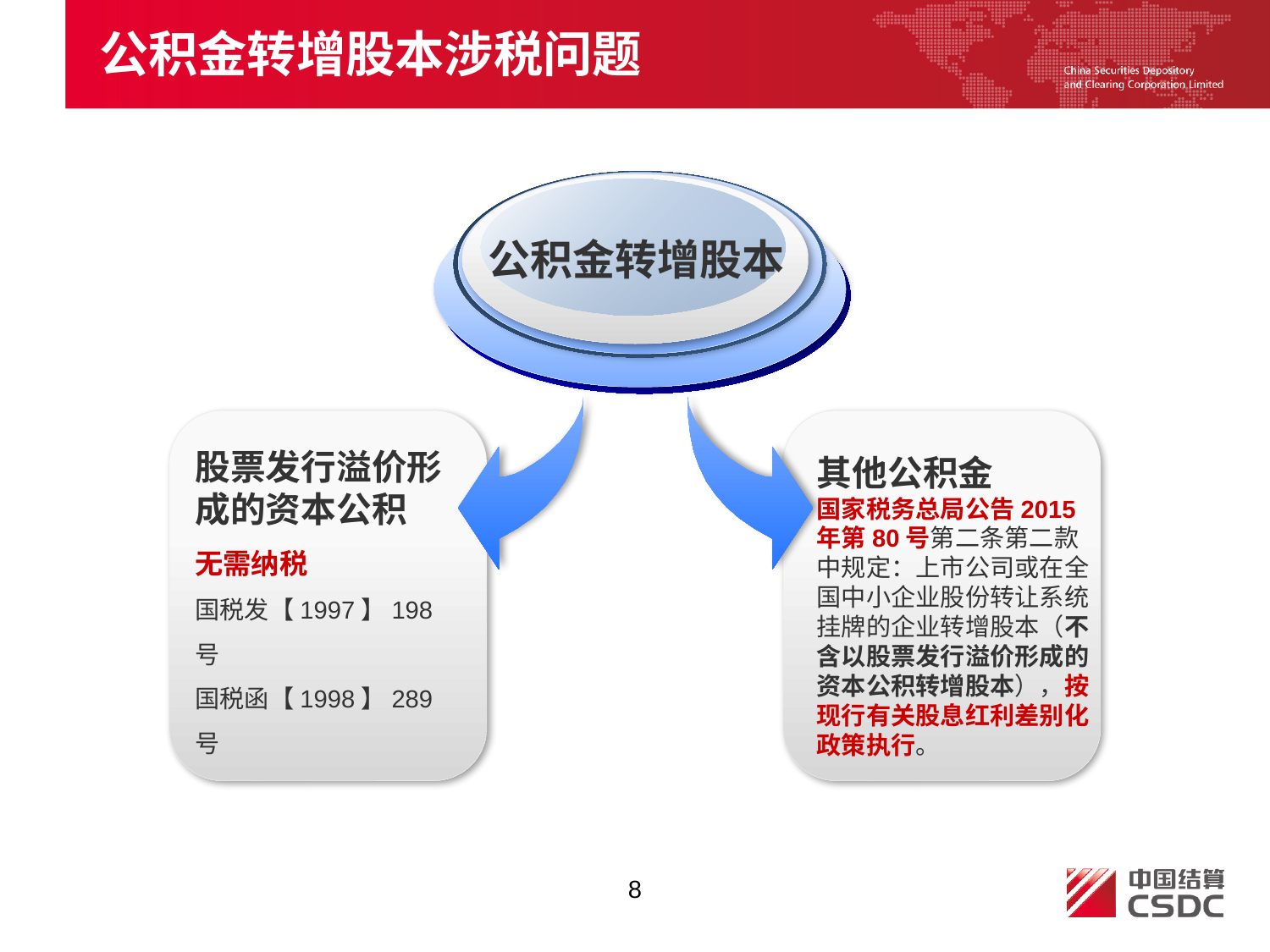

公积金转增股本涉税问题

公积金转增股本

股票发行溢价形成的资本公积
无需纳税
国税发【1997】198号
国税函【1998】289号

其他公积金
国家税务总局公告2015年第80号第二条第二款中规定：上市公司或在全国中小企业股份转让系统挂牌的企业转增股本（不含以股票发行溢价形成的资本公积转增股本），按现行有关股息红利差别化政策执行。
8